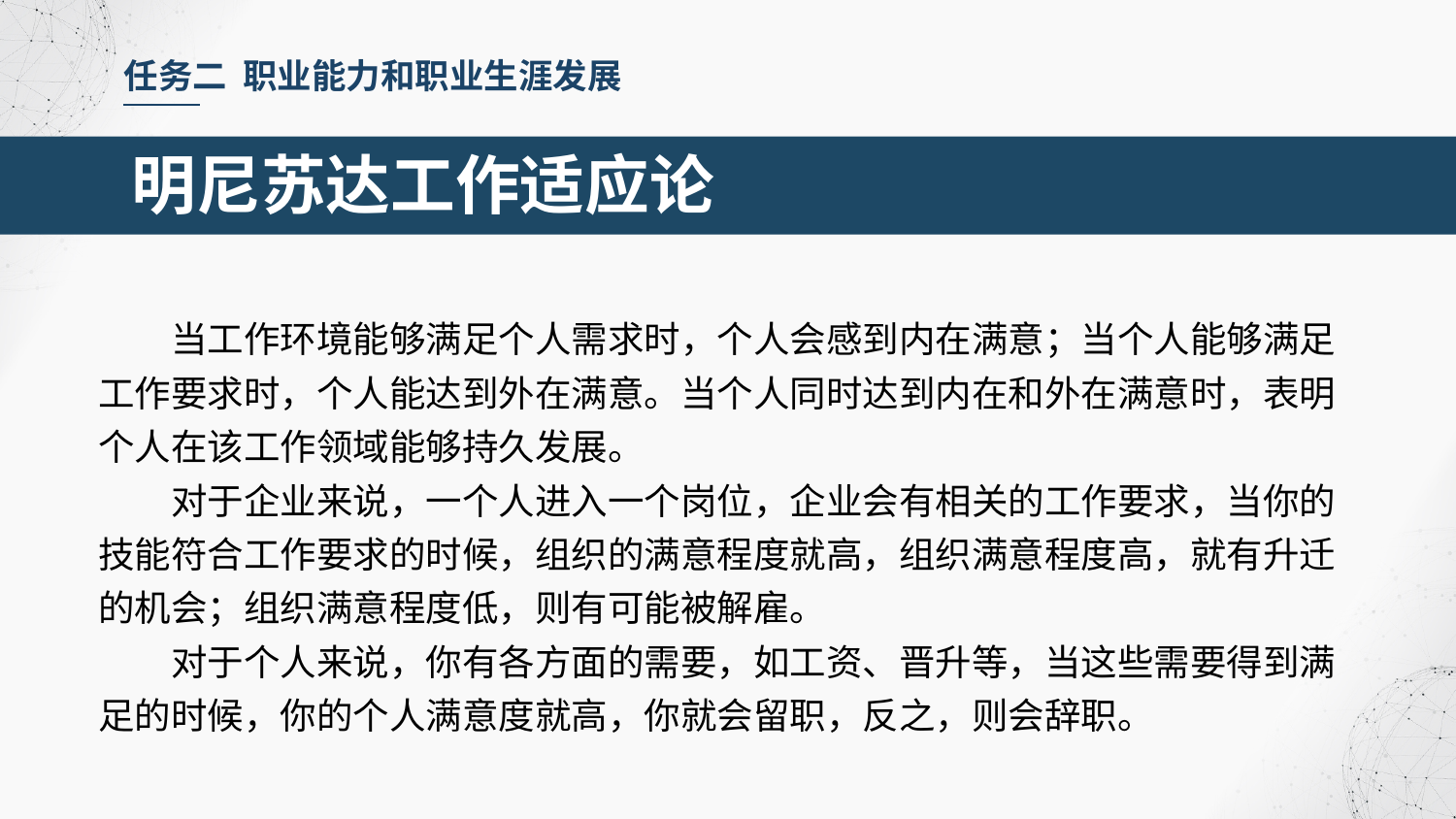

任务二  职业能力和职业生涯发展

明尼苏达工作适应论
当工作环境能够满足个人需求时，个人会感到内在满意；当个人能够满足工作要求时，个人能达到外在满意。当个人同时达到内在和外在满意时，表明个人在该工作领域能够持久发展。
对于企业来说，一个人进入一个岗位，企业会有相关的工作要求，当你的技能符合工作要求的时候，组织的满意程度就高，组织满意程度高，就有升迁的机会；组织满意程度低，则有可能被解雇。
对于个人来说，你有各方面的需要，如工资、晋升等，当这些需要得到满足的时候，你的个人满意度就高，你就会留职，反之，则会辞职。